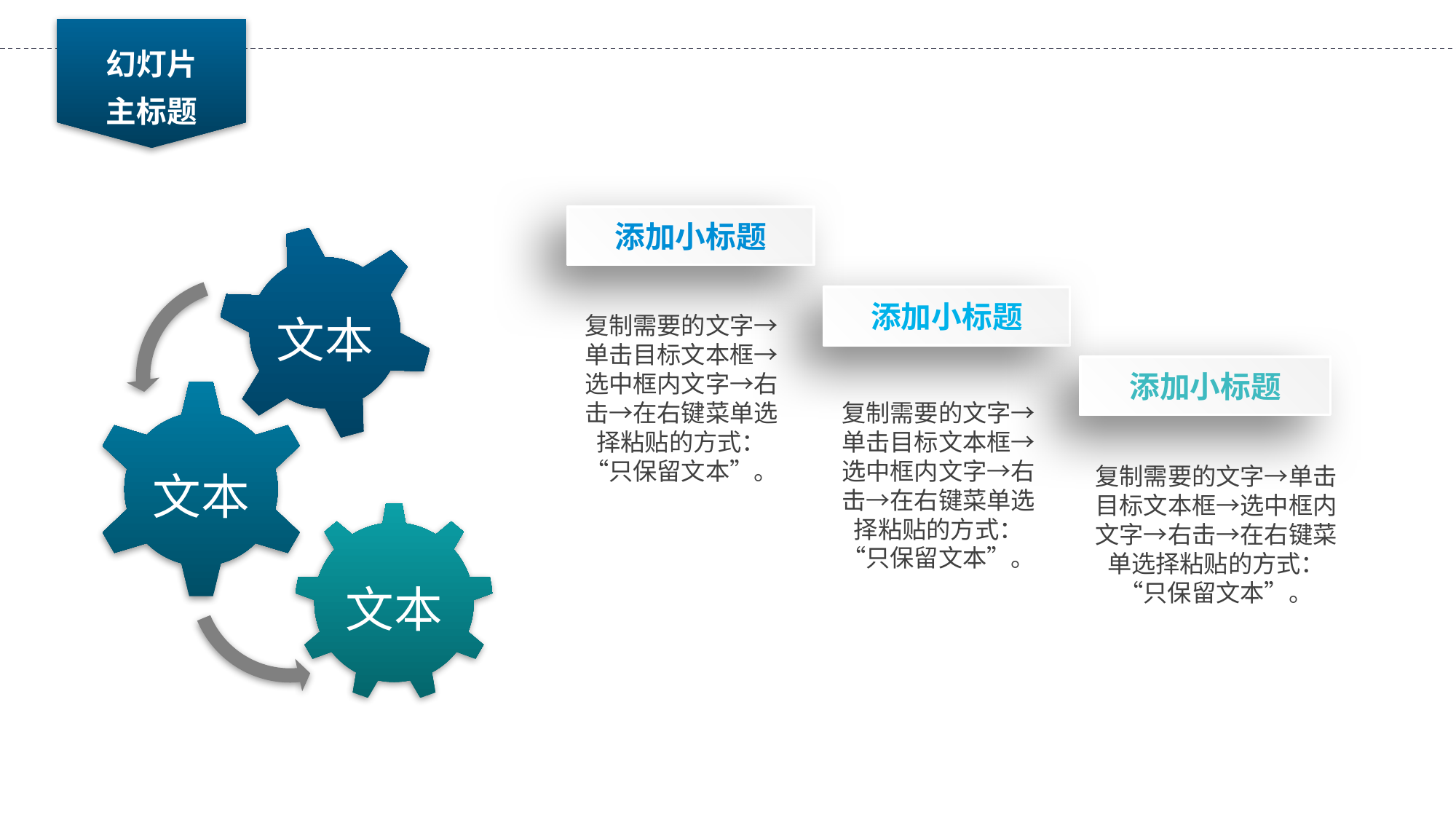

幻灯片
主标题
文本
添加小标题

添加小标题
复制需要的文字→单击目标文本框→选中框内文字→右击→在右键菜单选择粘贴的方式：“只保留文本”。
添加小标题
文本
复制需要的文字→单击目标文本框→选中框内文字→右击→在右键菜单选择粘贴的方式：“只保留文本”。
复制需要的文字→单击目标文本框→选中框内文字→右击→在右键菜单选择粘贴的方式：“只保留文本”。

文本